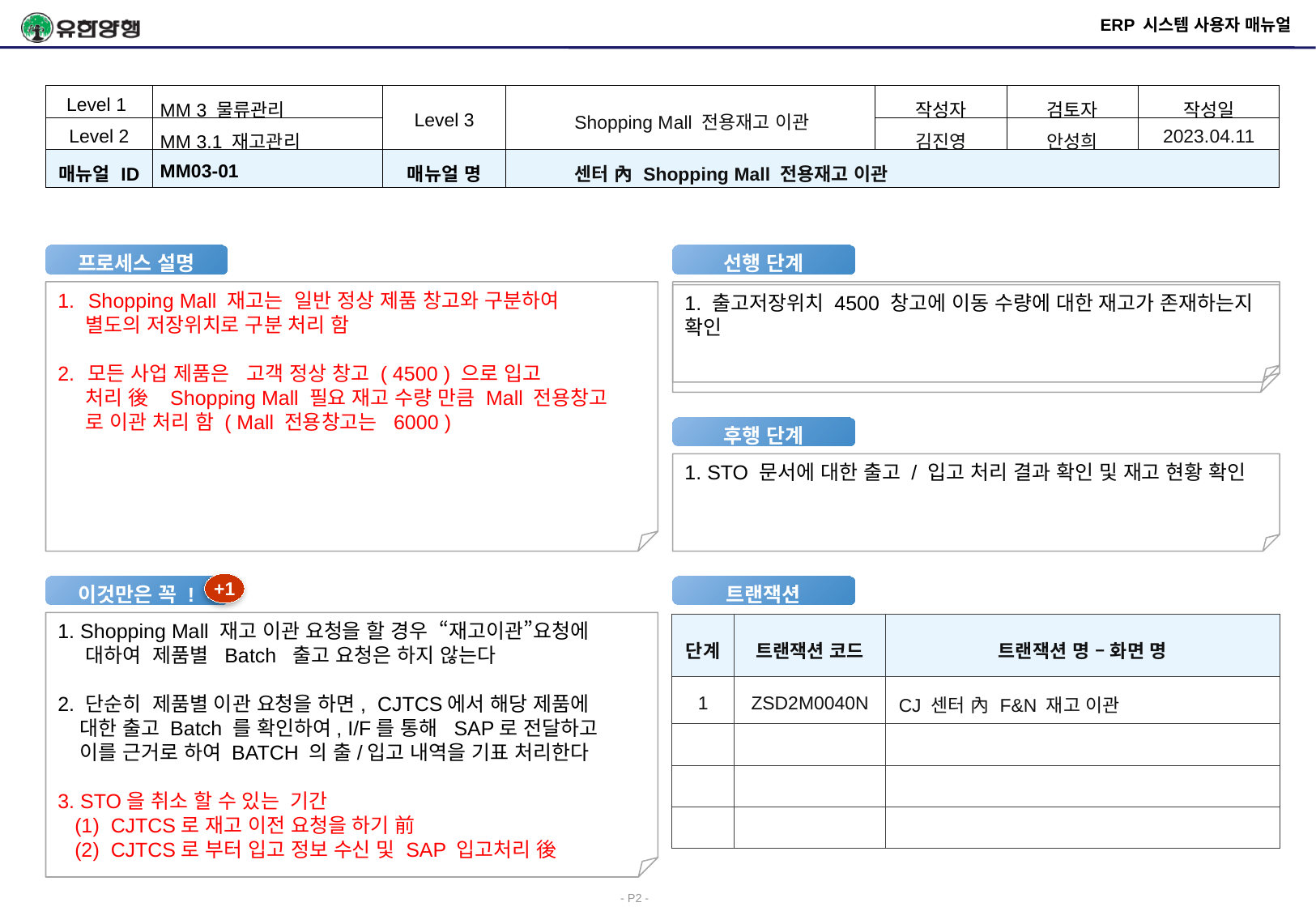

# ERP 시스템 사용자 매뉴얼
| Level 1 | MM 3 물류관리 | Level 3 | Shopping Mall 전용재고 이관 | 작성자 | 검토자 | 작성일 |
| --- | --- | --- | --- | --- | --- | --- |
| Level 2 | MM 3.1 재고관리 |  |  | 김진영 | 안성희 | 2023.04.11 |
| 매뉴얼 ID | MM03-01 | 매뉴얼 명 | 센터 內 Shopping Mall 전용재고 이관 |  |  |  |
프로세스 설명
선행 단계
Shopping Mall 재고는  일반 정상 제품 창고와 구분하여
    별도의 저장위치로 구분 처리 함

모든 사업 제품은   고객 정상 창고 ( 4500 ) 으로 입고
    처리 後   Shopping Mall 필요 재고 수량 만큼 Mall 전용창고
    로 이관 처리 함 ( Mall 전용창고는  6000 )

1. 출고저장위치 4500 창고에 이동 수량에 대한 재고가 존재하는지 확인
후행 단계
1. STO 문서에 대한 출고 / 입고 처리 결과 확인 및 재고 현황 확인
+1
이것만은 꼭 !
트랜잭션
1. Shopping Mall 재고 이관 요청을 할 경우  “재고이관”요청에
    대하여  제품별  Batch  출고 요청은 하지 않는다

2. 단순히  제품별 이관 요청을 하면,  CJTCS에서 해당 제품에
   대한 출고 Batch 를 확인하여, I/F를 통해  SAP로 전달하고
   이를 근거로 하여 BATCH 의 출/입고 내역을 기표 처리한다

3. STO을 취소 할 수 있는  기간
   (1)  CJTCS로 재고 이전 요청을 하기 前
   (2)  CJTCS로 부터 입고 정보 수신 및 SAP 입고처리 後

| 단계 | 트랜잭션 코드 | 트랜잭션 명 – 화면 명 |
| --- | --- | --- |
| 1 | ZSD2M0040N | CJ 센터 內 F&N 재고 이관 |
|  |  |  |
|  |  |  |
|  |  |  |